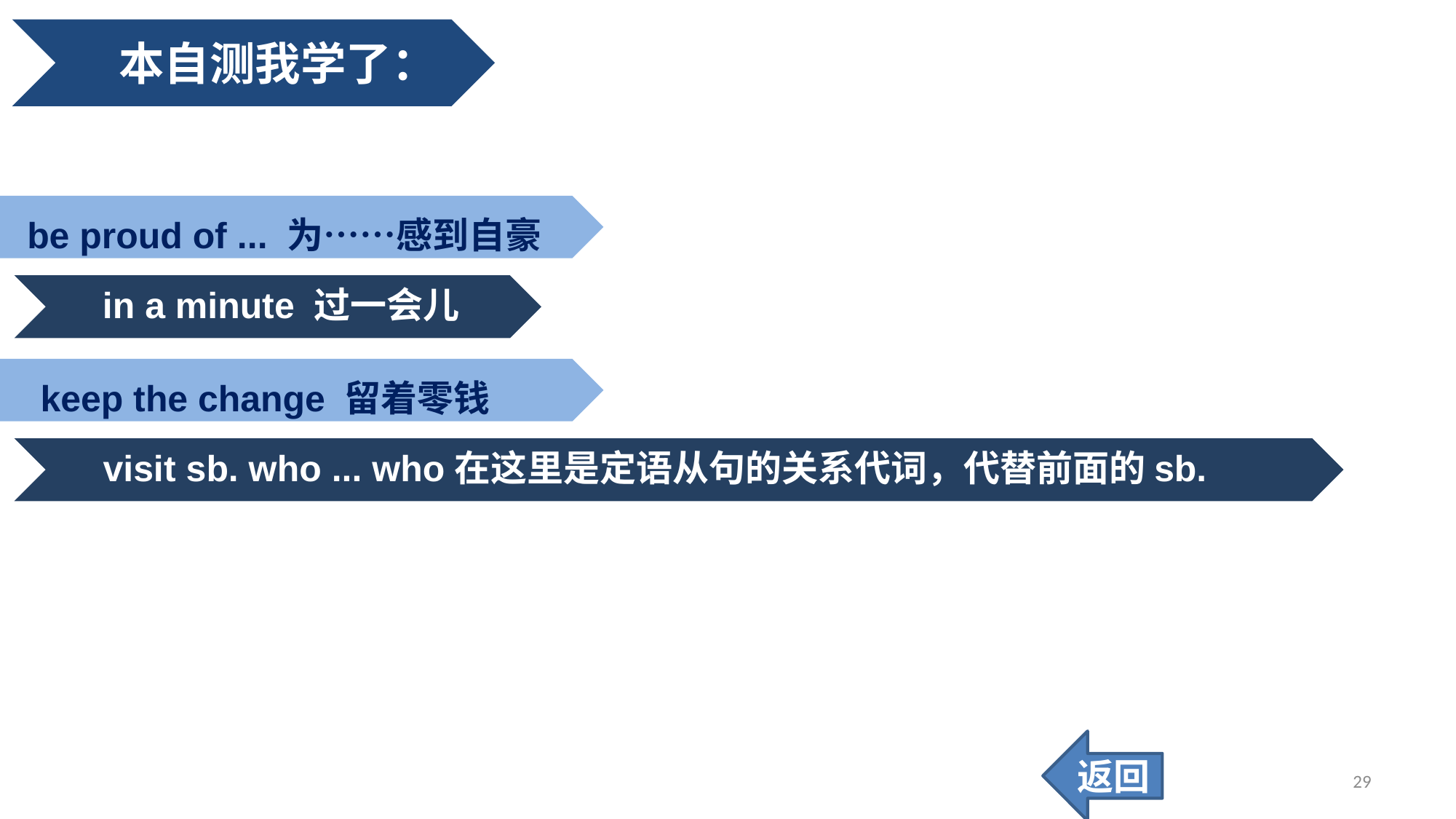

本自测我学了：
be proud of ... 为……感到自豪

in a minute 过一会儿
keep the change 留着零钱

visit sb. who ... who在这里是定语从句的关系代词，代替前面的sb.
返回
29